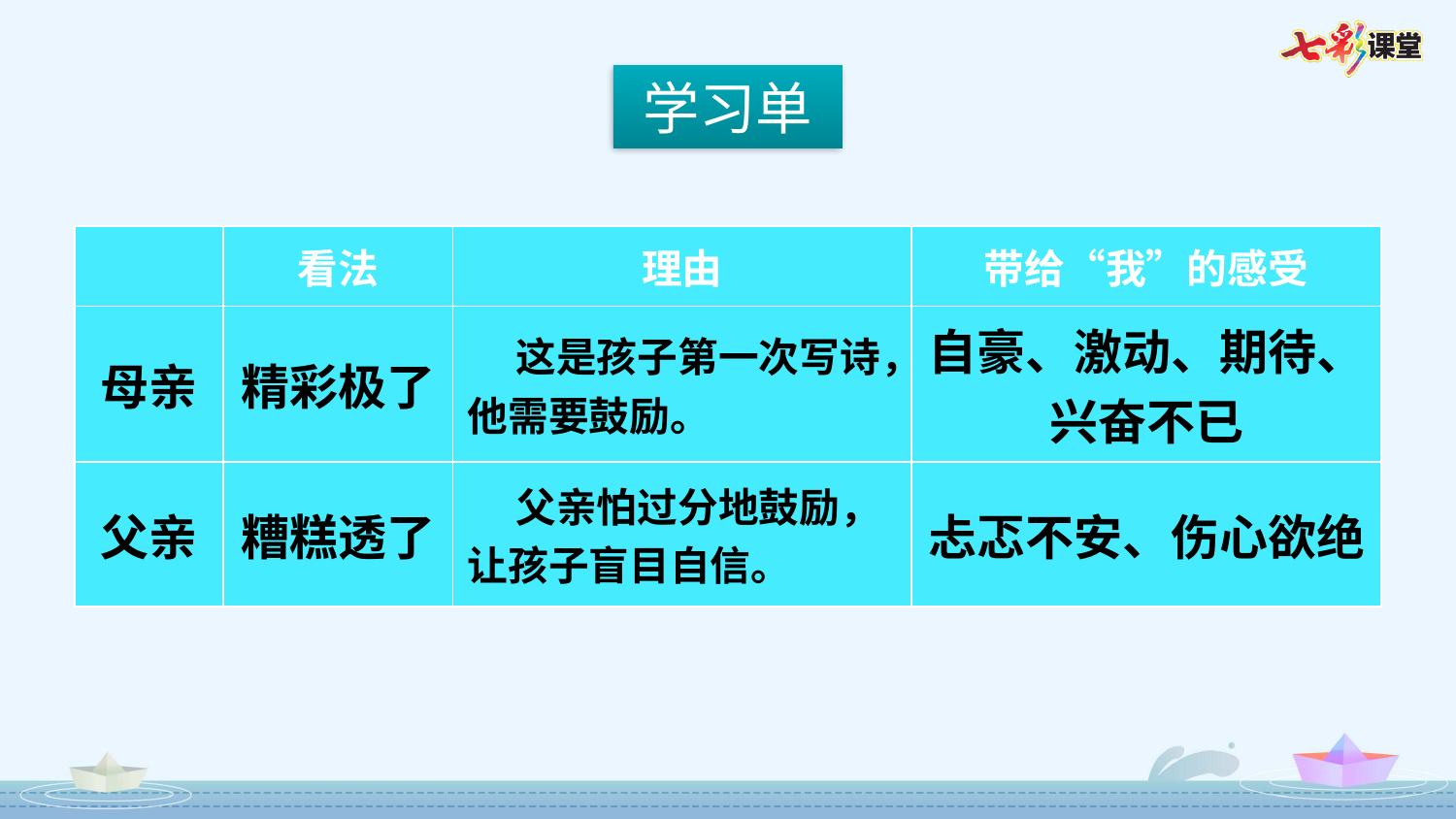

学习单
|  | 看法 | 理由 | 带给“我”的感受 |
| --- | --- | --- | --- |
| 母亲 | 精彩极了 | 这是孩子第一次写诗，他需要鼓励。 | 自豪、激动、期待、兴奋不已 |
| 父亲 | 糟糕透了 | 父亲怕过分地鼓励，让孩子盲目自信。 | 忐忑不安、伤心欲绝 |